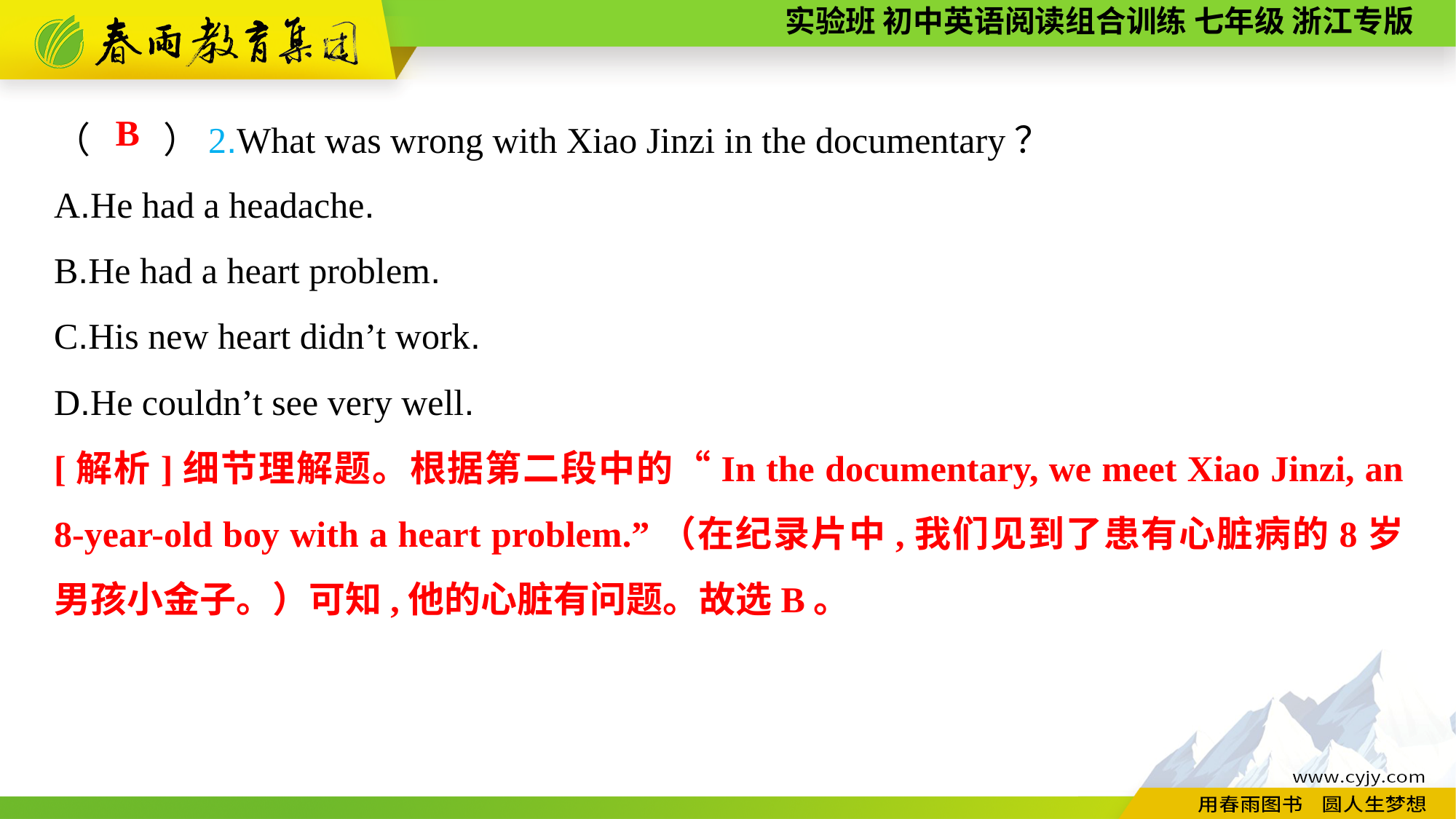

（　　）2.What was wrong with Xiao Jinzi in the documentary？
A.He had a headache.
B.He had a heart problem.
C.His new heart didn’t work.
D.He couldn’t see very well.
B
[解析]细节理解题。根据第二段中的“In the documentary, we meet Xiao Jinzi, an 8-year-old boy with a heart problem.”（在纪录片中,我们见到了患有心脏病的8岁男孩小金子。）可知,他的心脏有问题。故选B。